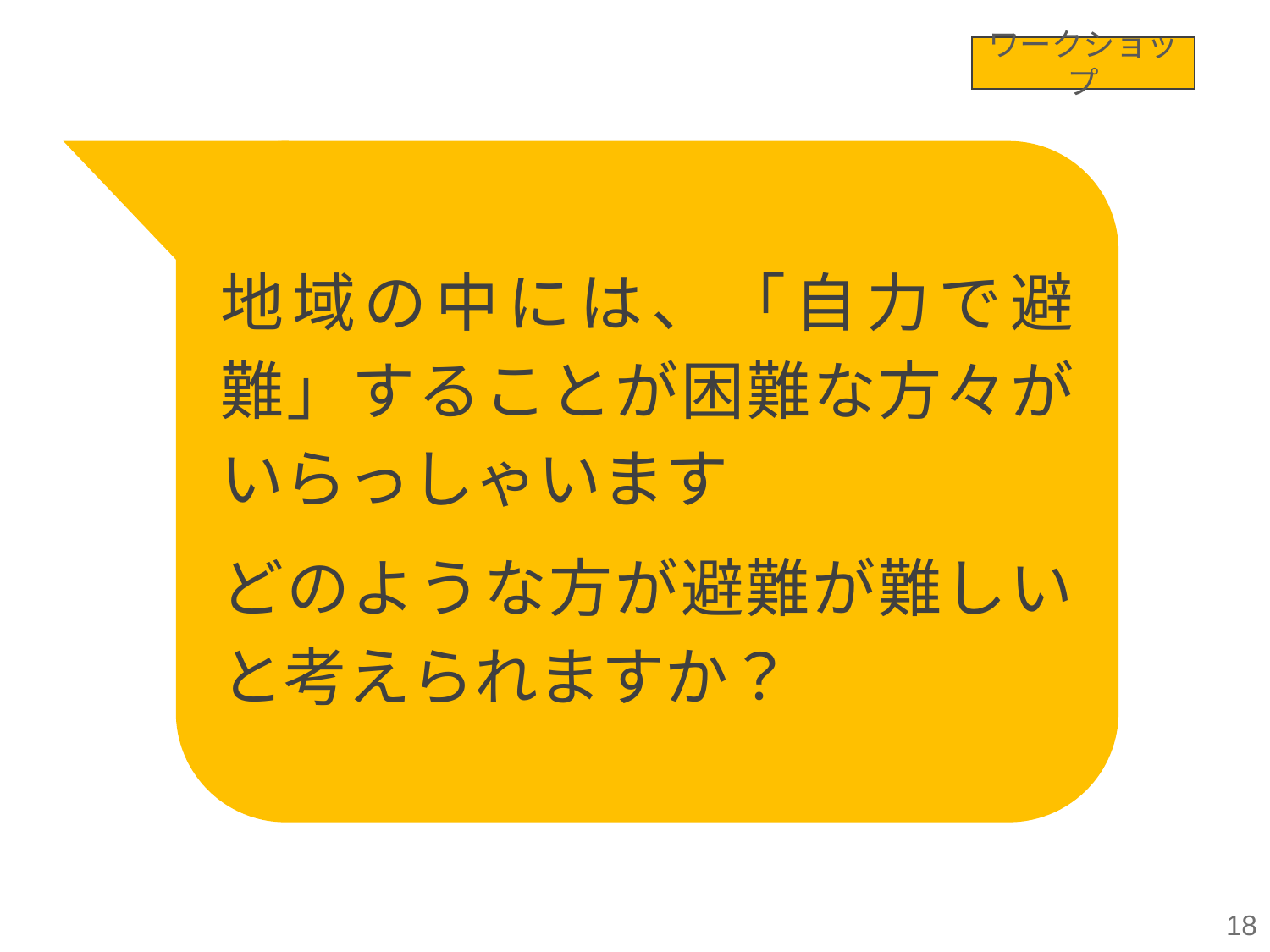

ワークショップ

地域の中には、「自力で避難」することが困難な方々がいらっしゃいます
どのような方が避難が難しいと考えられますか？
18